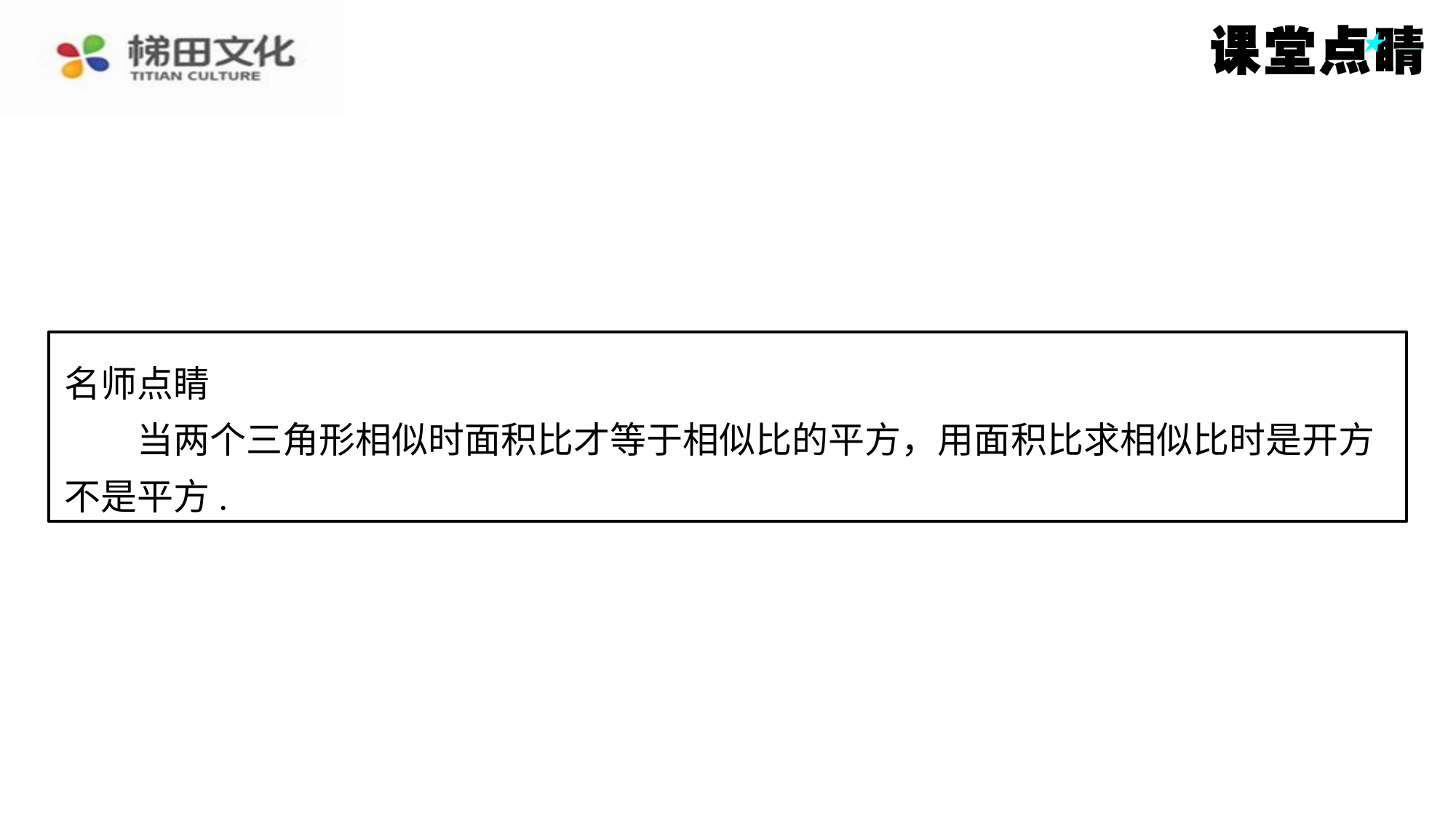

名师点睛
　　当两个三角形相似时面积比才等于相似比的平方，用面积比求相似比时是开方
不是平方.